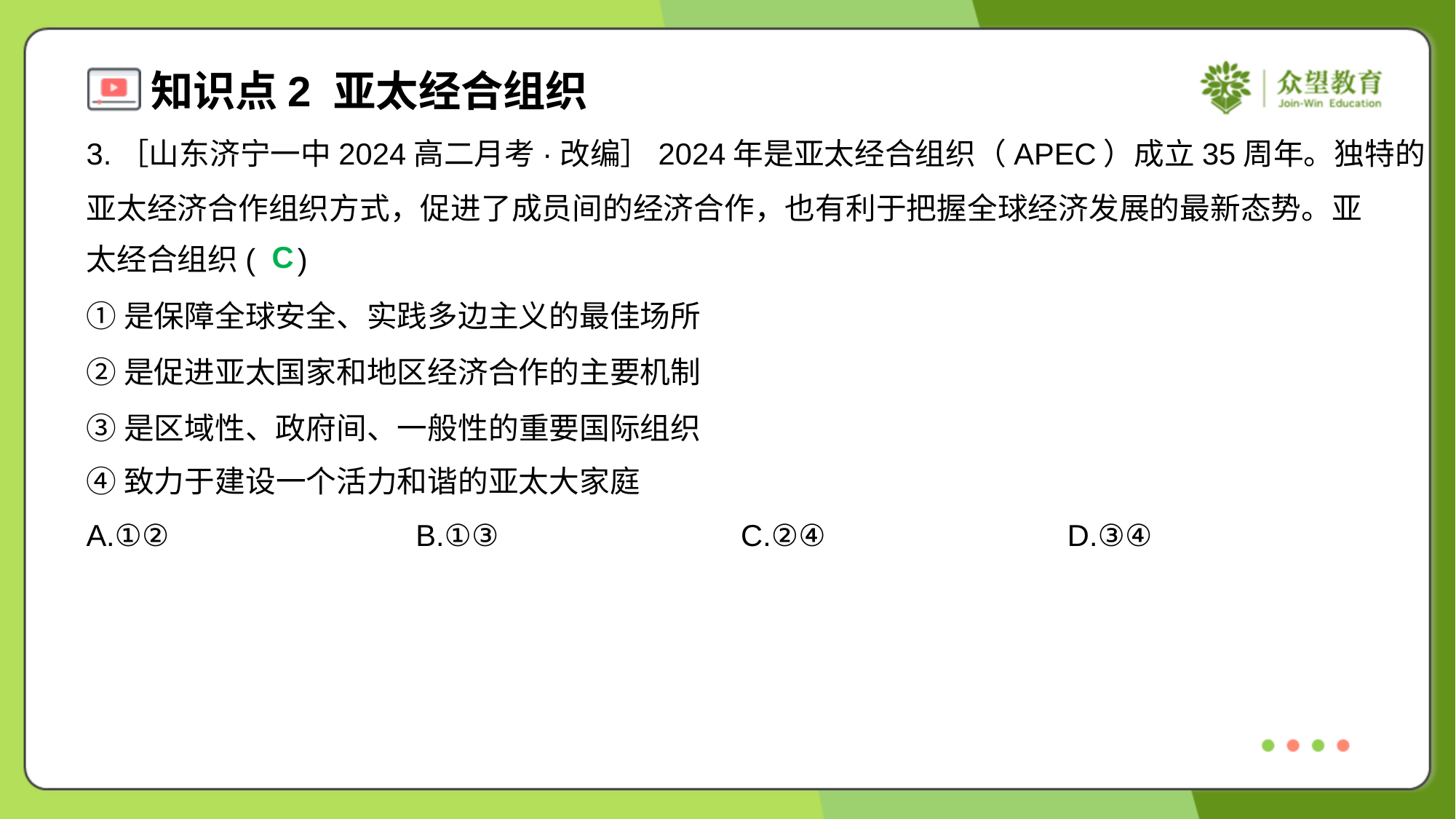

3.［山东济宁一中2024高二月考·改编］2024年是亚太经合组织（APEC）成立35周年。独特的
亚太经济合作组织方式，促进了成员间的经济合作，也有利于把握全球经济发展的最新态势。亚
太经合组织(     )
C
①是保障全球安全、实践多边主义的最佳场所
②是促进亚太国家和地区经济合作的主要机制
③是区域性、政府间、一般性的重要国际组织
④致力于建设一个活力和谐的亚太大家庭
A.①②	B.①③	C.②④	D.③④